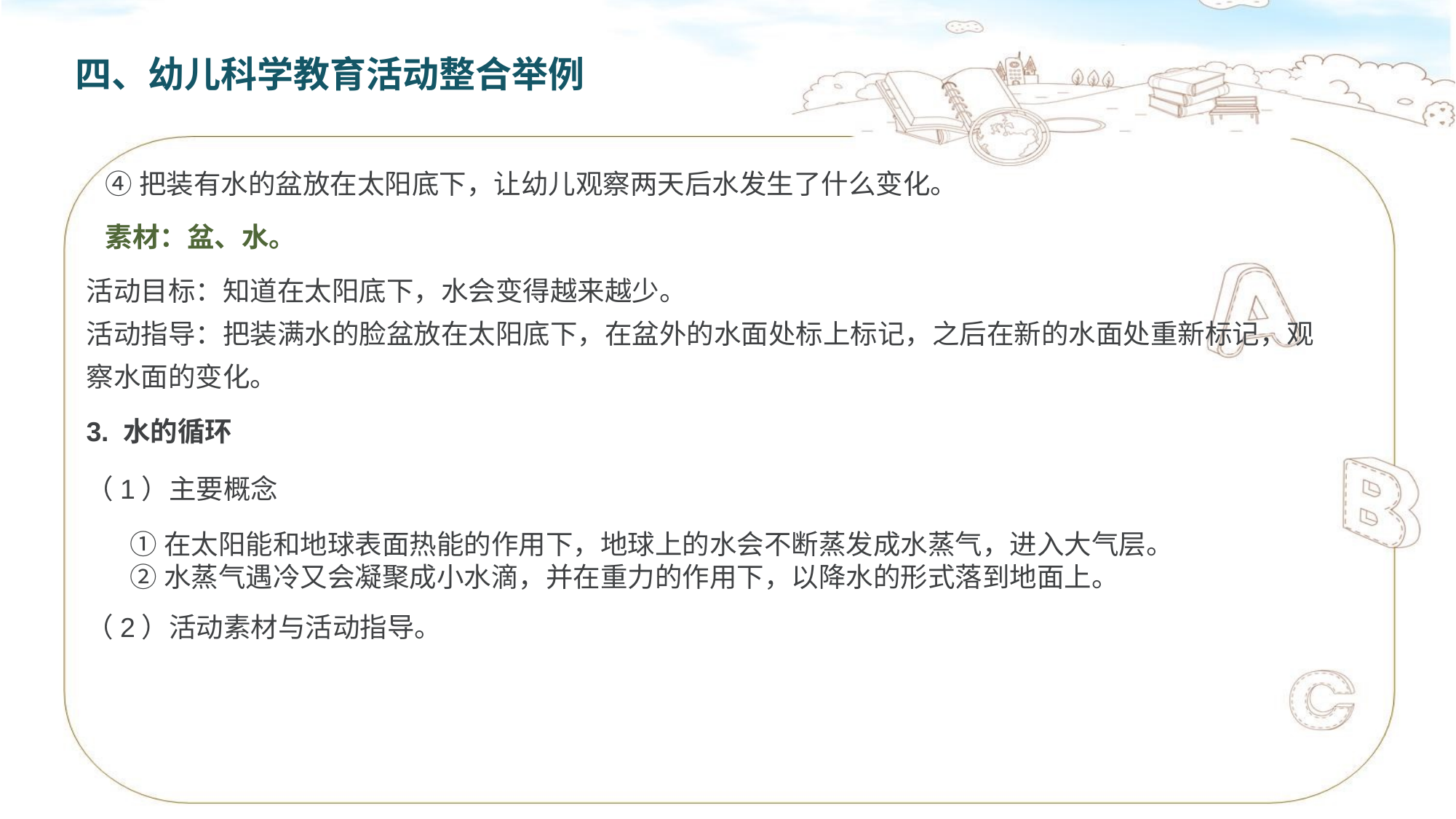

四、幼儿科学教育活动整合举例
④把装有水的盆放在太阳底下，让幼儿观察两天后水发生了什么变化。
素材：盆、水。
活动目标：知道在太阳底下，水会变得越来越少。
活动指导：把装满水的脸盆放在太阳底下，在盆外的水面处标上标记，之后在新的水面处重新标记，观察水面的变化。
3. 水的循环
（1）主要概念
    ①在太阳能和地球表面热能的作用下，地球上的水会不断蒸发成水蒸气，进入大气层。
    ②水蒸气遇冷又会凝聚成小水滴，并在重力的作用下，以降水的形式落到地面上。
（2）活动素材与活动指导。